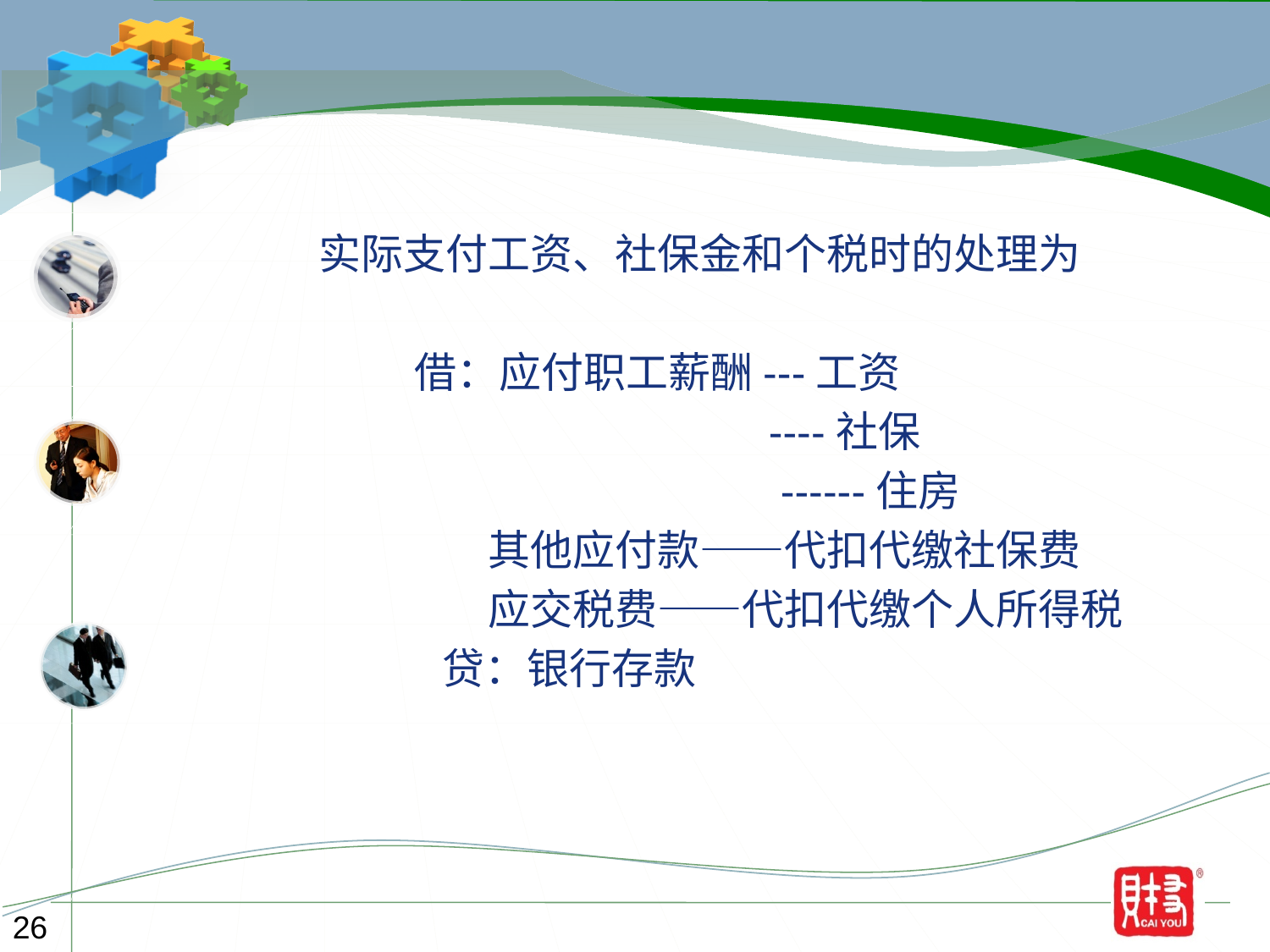

实际支付工资、社保金和个税时的处理为

         借：应付职工薪酬---工资
                                      ----社保
                                       ------住房
　　　　其他应付款——代扣代缴社保费
　　　　应交税费——代扣代缴个人所得税
            贷：银行存款

26